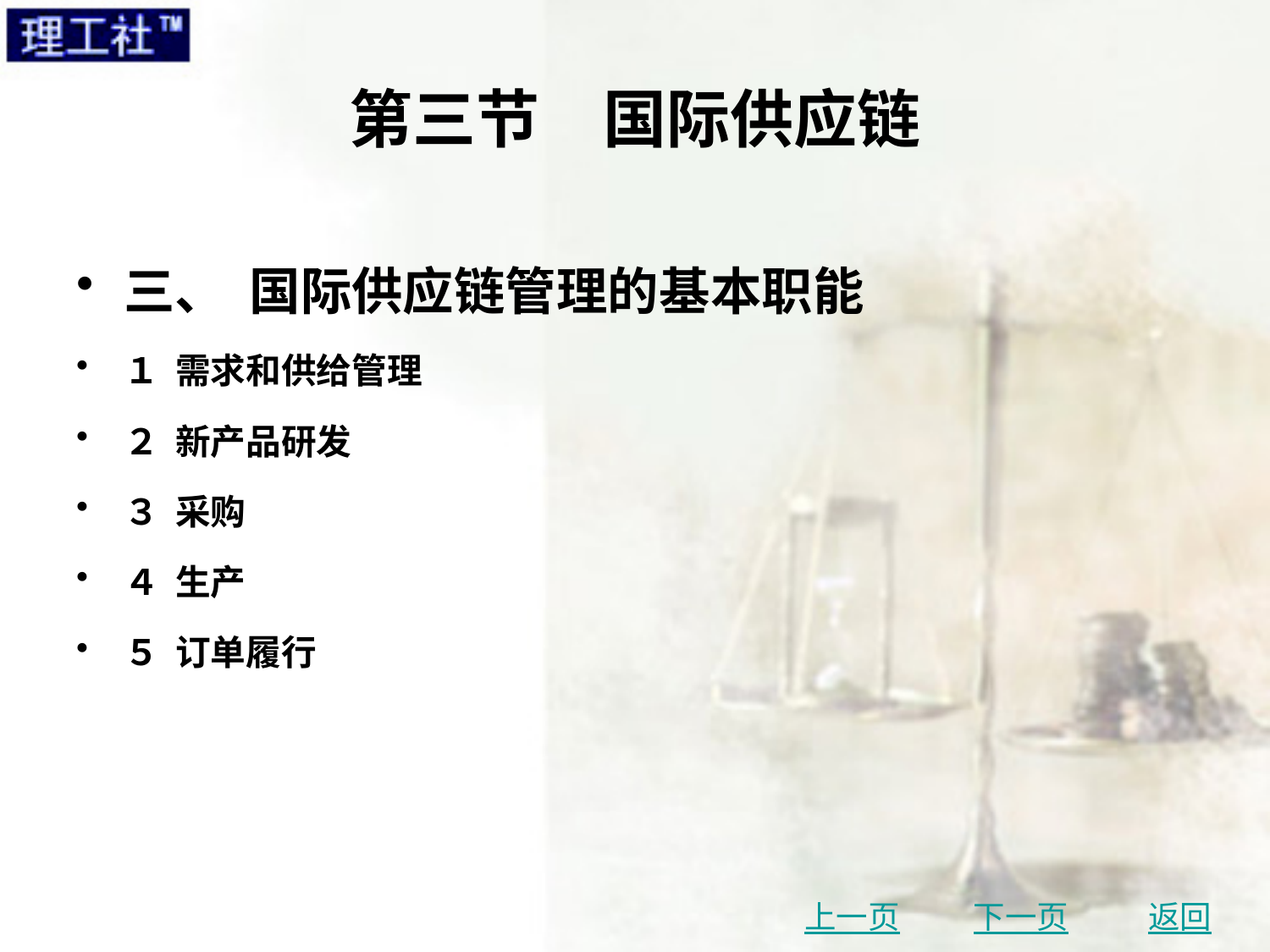

# 第三节　国际供应链
三、  国际供应链管理的基本职能
１  需求和供给管理
２  新产品研发
３  采购
４  生产
５  订单履行

上一页
下一页
返回